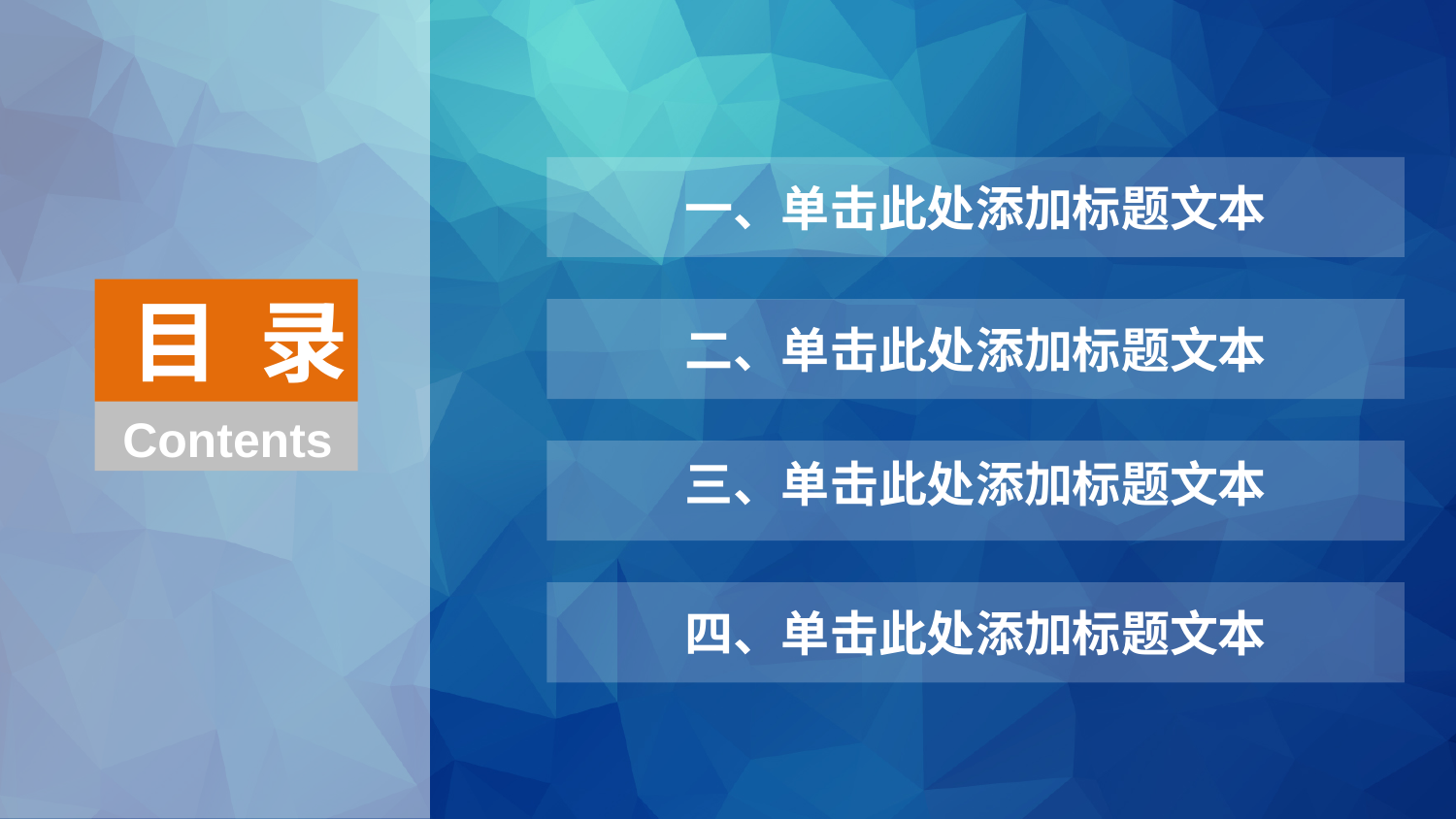

一、单击此处添加标题文本
目  录

Contents

二、单击此处添加标题文本

三、单击此处添加标题文本

四、单击此处添加标题文本